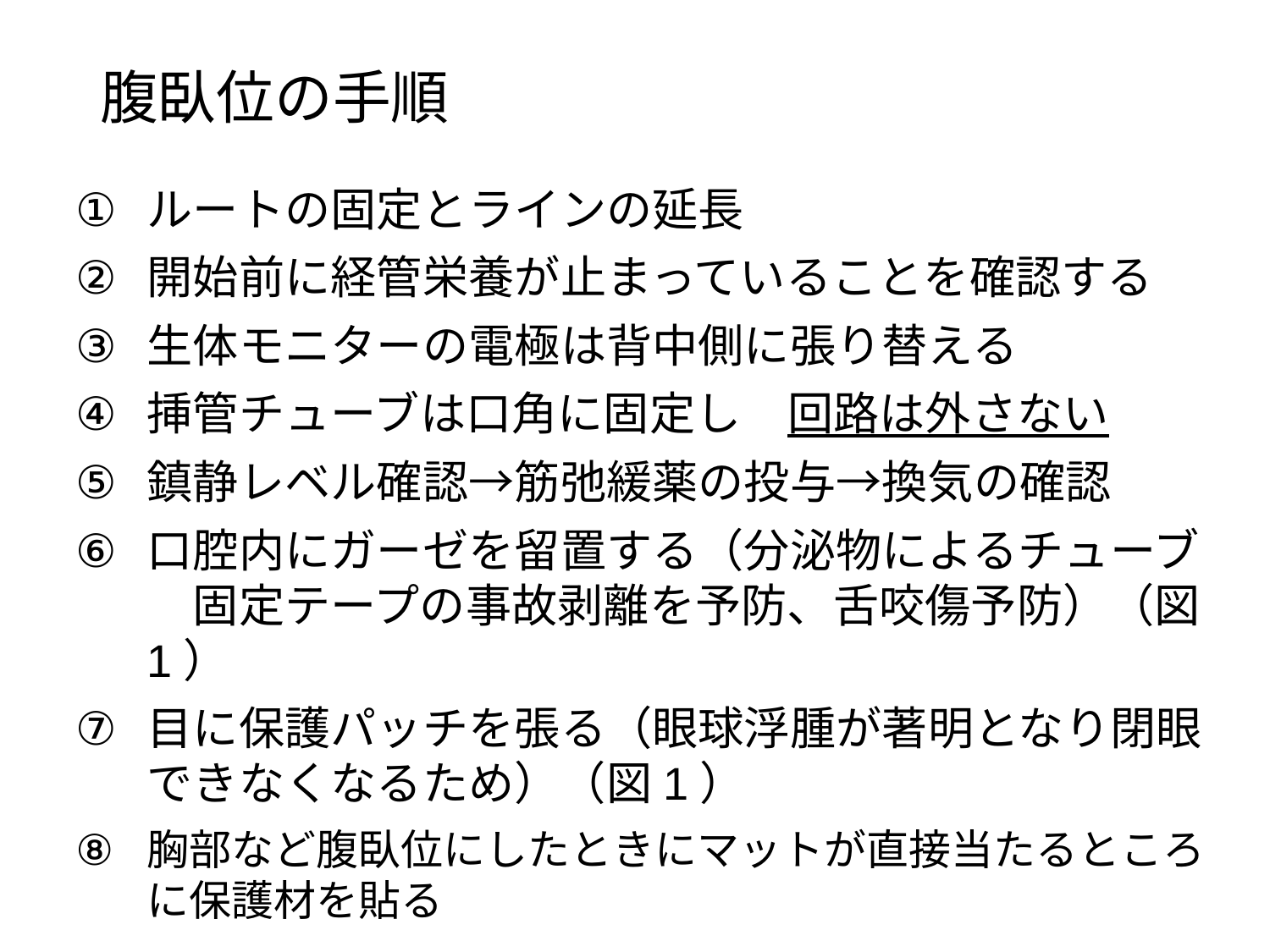

# 腹臥位の手順
ルートの固定とラインの延長
開始前に経管栄養が止まっていることを確認する
生体モニターの電極は背中側に張り替える
挿管チューブは口角に固定し　回路は外さない
鎮静レベル確認→筋弛緩薬の投与→換気の確認
口腔内にガーゼを留置する（分泌物によるチューブ　固定テープの事故剥離を予防、舌咬傷予防）（図1）
目に保護パッチを張る（眼球浮腫が著明となり閉眼できなくなるため）（図1）
胸部など腹臥位にしたときにマットが直接当たるところに保護材を貼る